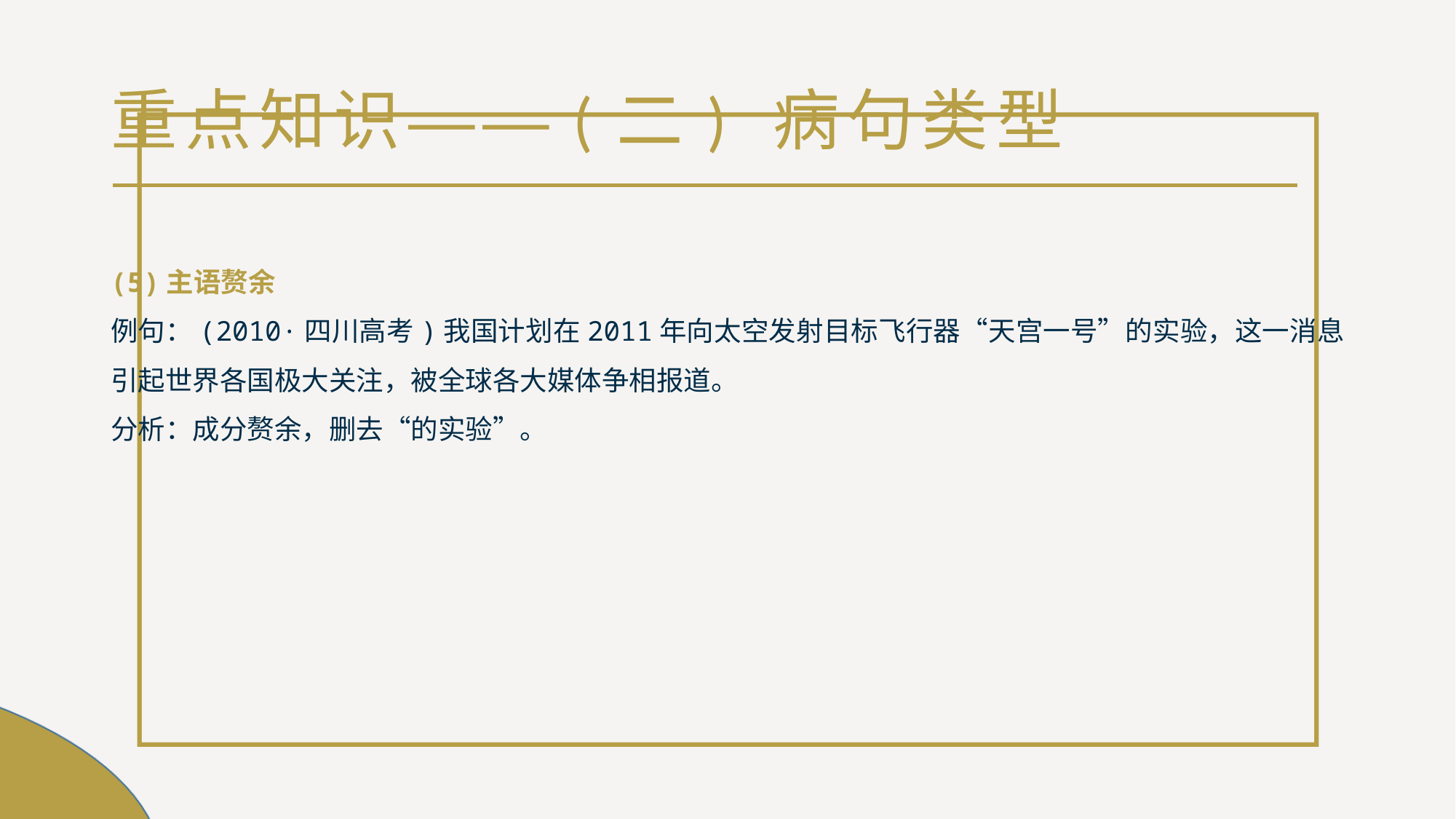

# 重点知识——(二) 病句类型
(5)主语赘余
例句：(2010·四川高考)我国计划在2011年向太空发射目标飞行器“天宫一号”的实验，这一消息引起世界各国极大关注，被全球各大媒体争相报道。
分析：成分赘余，删去“的实验”。